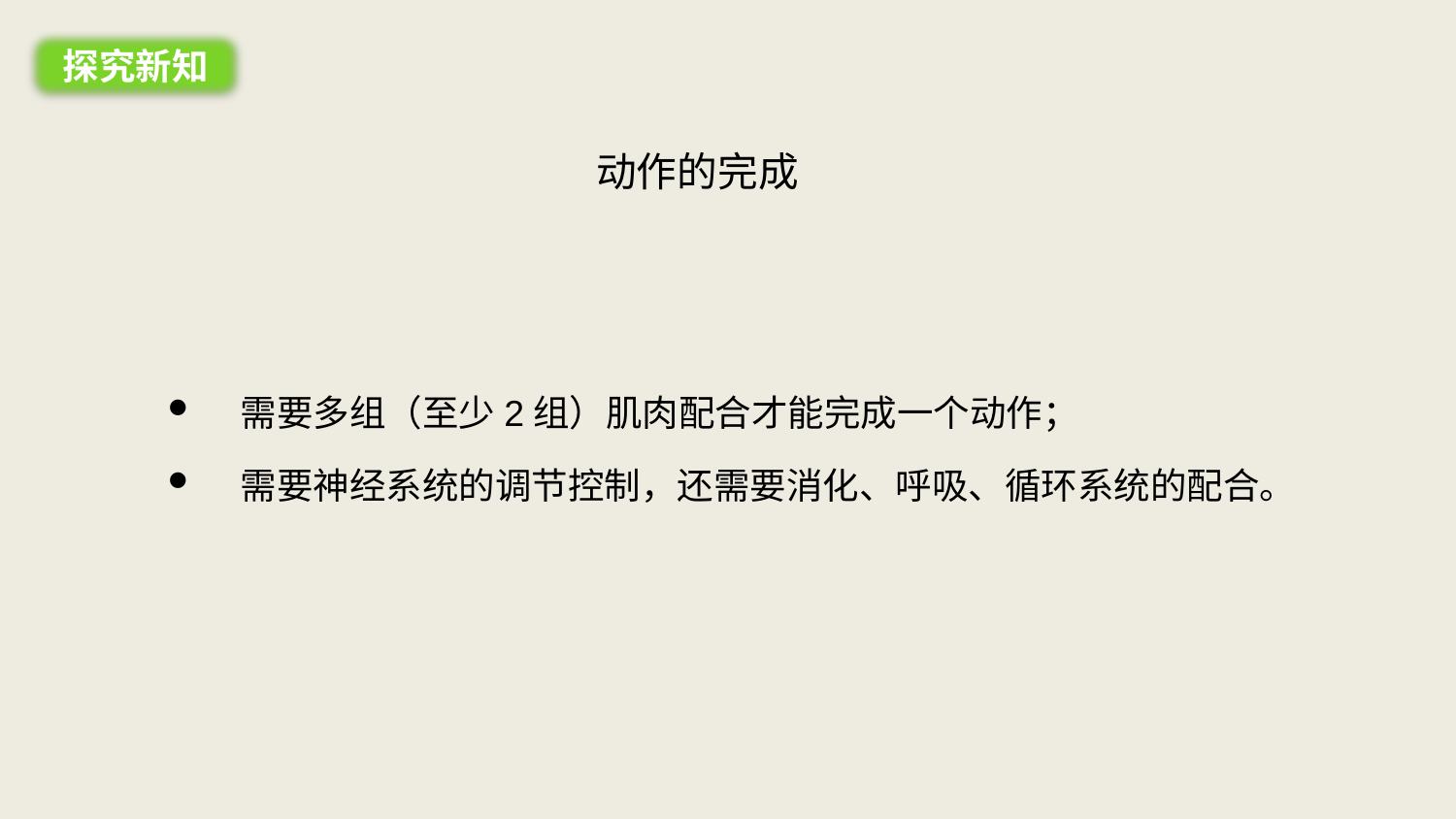

探究新知
动作的完成
需要多组（至少2组）肌肉配合才能完成一个动作；
需要神经系统的调节控制，还需要消化、呼吸、循环系统的配合。